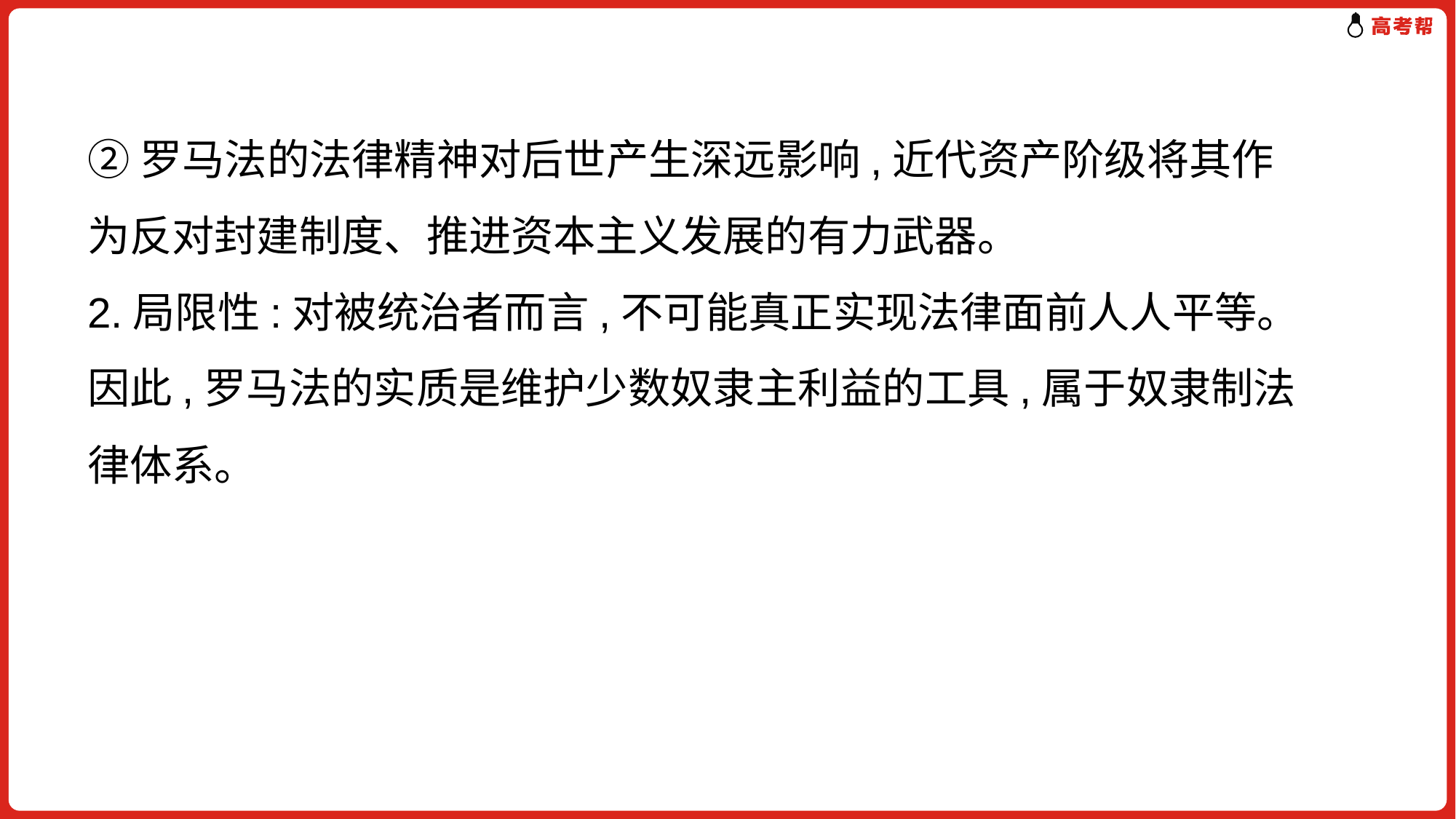

②罗马法的法律精神对后世产生深远影响,近代资产阶级将其作为反对封建制度、推进资本主义发展的有力武器。
2.局限性:对被统治者而言,不可能真正实现法律面前人人平等。因此,罗马法的实质是维护少数奴隶主利益的工具,属于奴隶制法律体系。